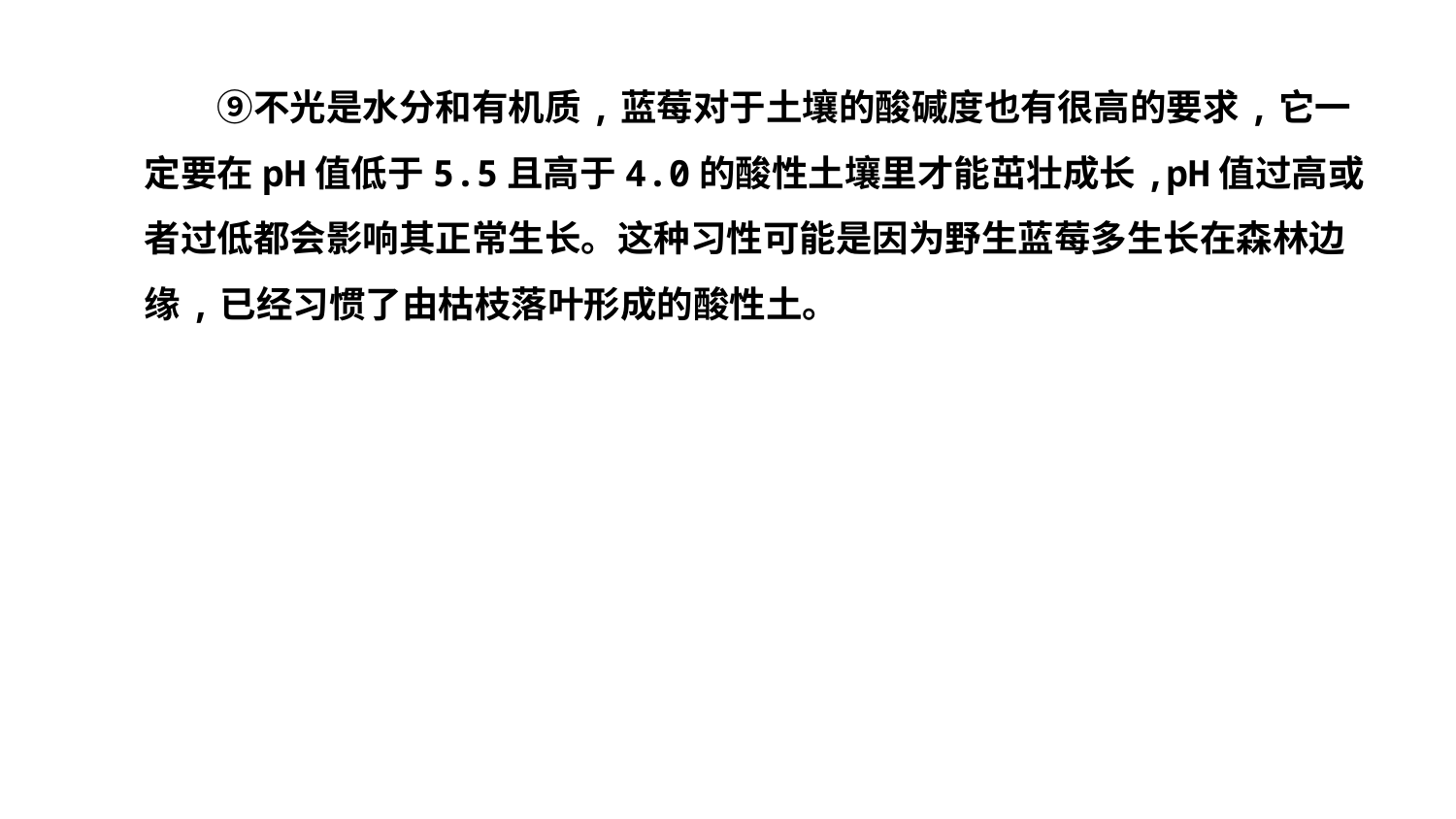

⑨不光是水分和有机质,蓝莓对于土壤的酸碱度也有很高的要求,它一定要在pH值低于5.5且高于4.0的酸性土壤里才能茁壮成长,pH值过高或者过低都会影响其正常生长。这种习性可能是因为野生蓝莓多生长在森林边缘,已经习惯了由枯枝落叶形成的酸性土。